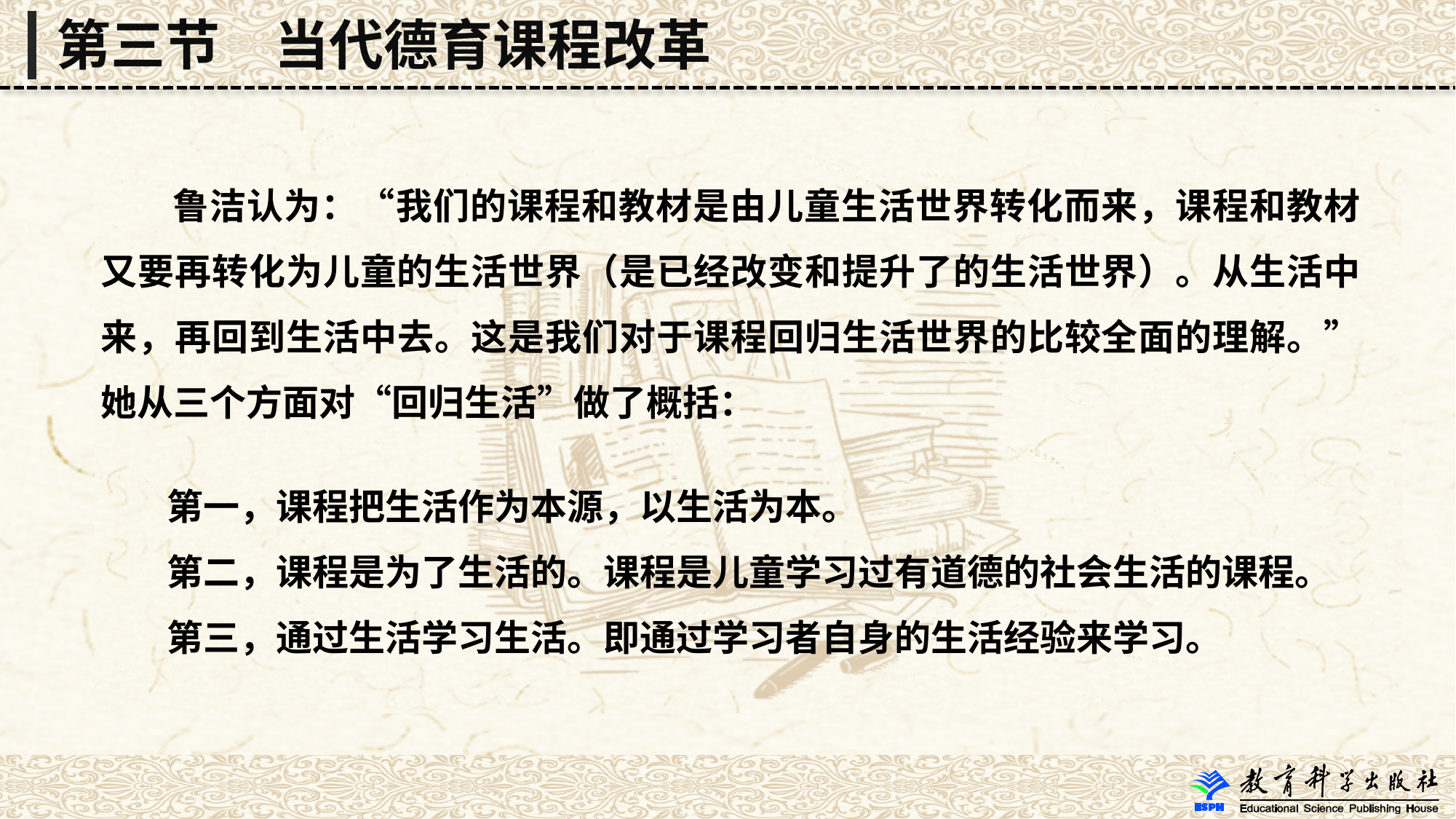

第三节　当代德育课程改革
       鲁洁认为：“我们的课程和教材是由儿童生活世界转化而来，课程和教材又要再转化为儿童的生活世界（是已经改变和提升了的生活世界）。从生活中来，再回到生活中去。这是我们对于课程回归生活世界的比较全面的理解。”她从三个方面对“回归生活”做了概括：

       第一，课程把生活作为本源，以生活为本。
       第二，课程是为了生活的。课程是儿童学习过有道德的社会生活的课程。
       第三，通过生活学习生活。即通过学习者自身的生活经验来学习。